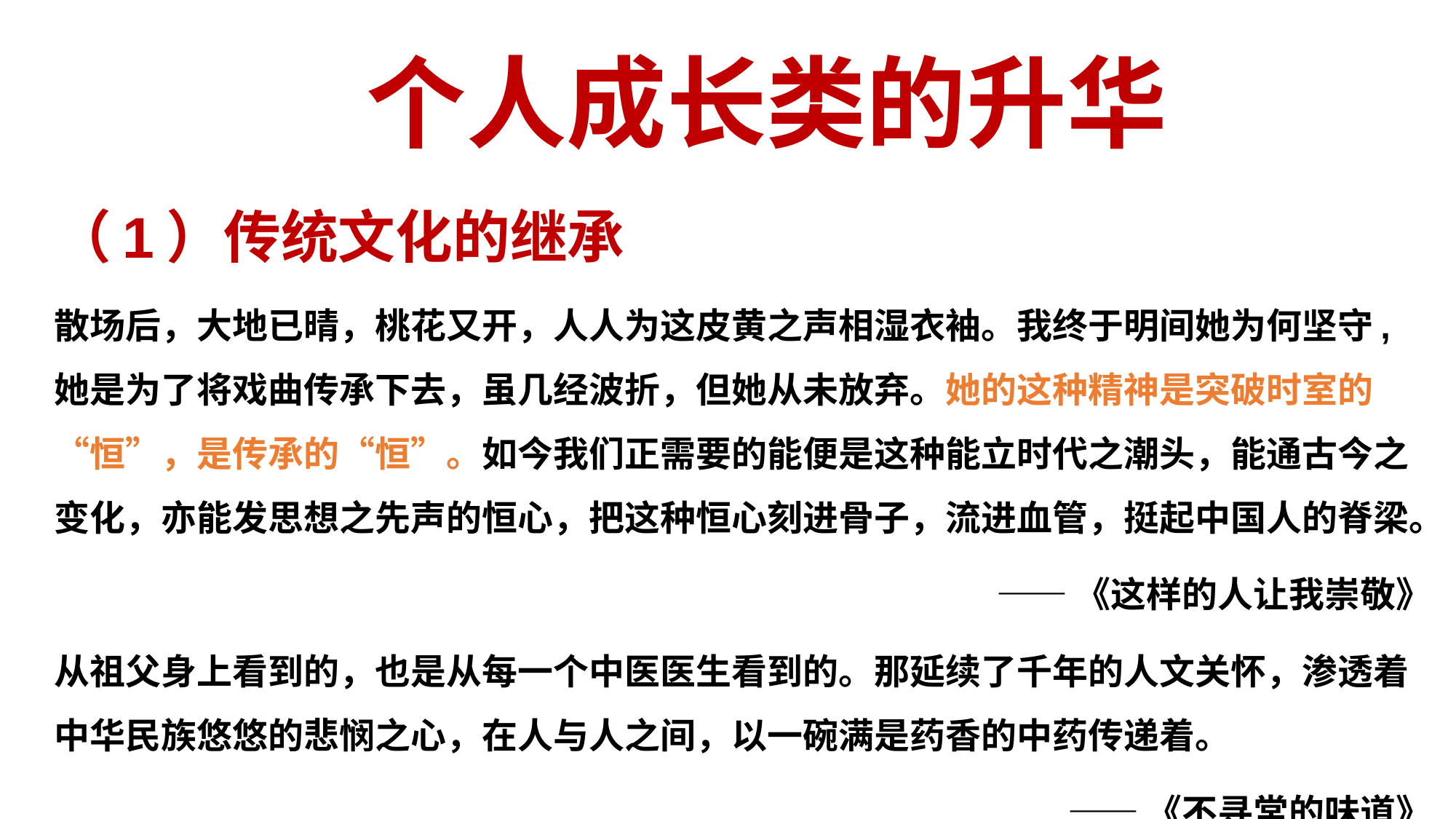

个人成长类的升华
（1）传统文化的继承
散场后，大地已晴，桃花又开，人人为这皮黄之声相湿衣袖。我终于明间她为何坚守,她是为了将戏曲传承下去，虽几经波折，但她从未放弃。她的这种精神是突破时室的“恒”，是传承的“恒”。如今我们正需要的能便是这种能立时代之潮头，能通古今之变化，亦能发思想之先声的恒心，把这种恒心刻进骨子，流进血管，挺起中国人的脊梁。
                                          ——《这样的人让我崇敬》
从祖父身上看到的，也是从每一个中医医生看到的。那延续了千年的人文关怀，渗透着中华民族悠悠的悲悯之心，在人与人之间，以一碗满是药香的中药传递着。
——《不寻常的味道》